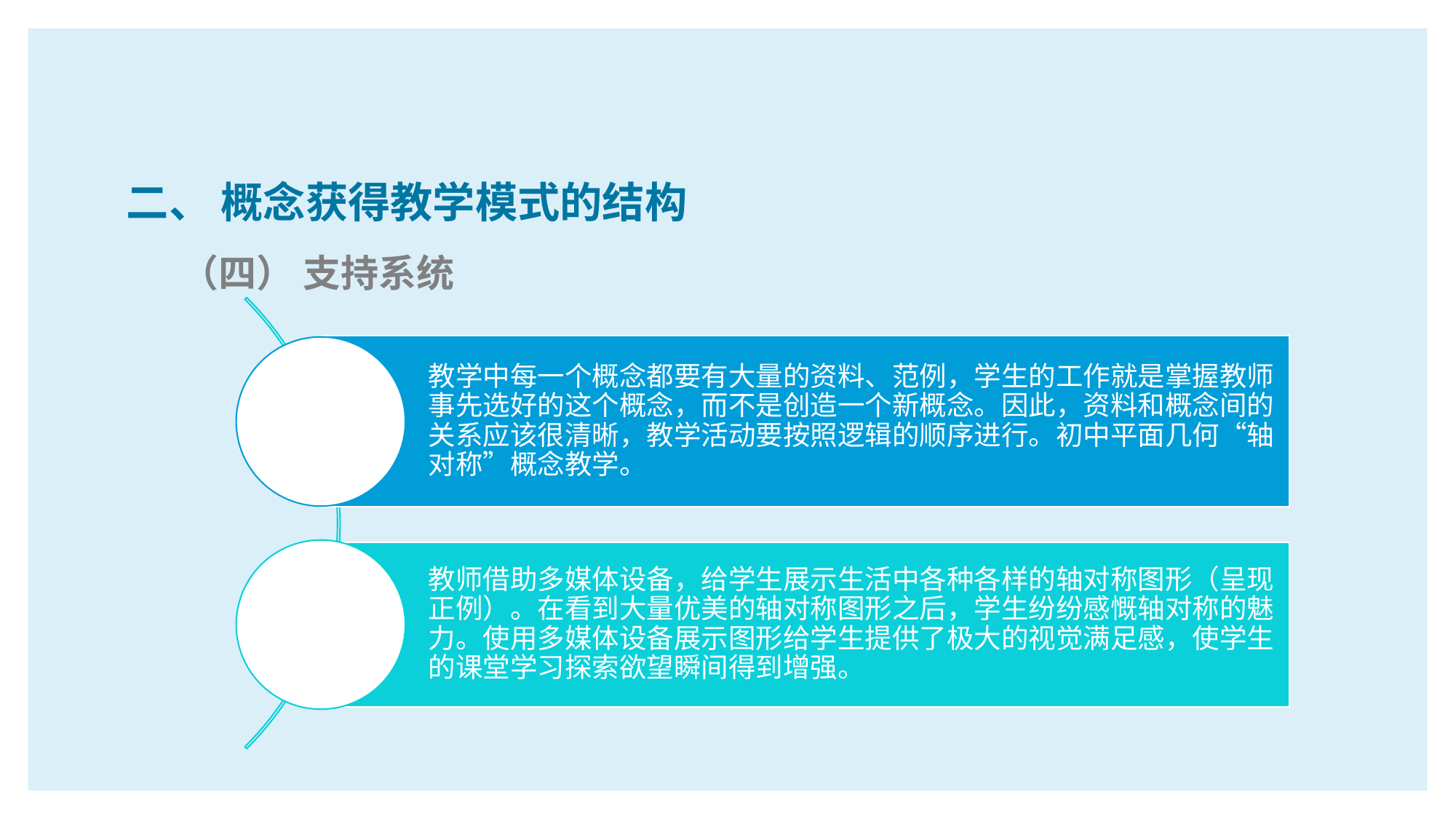

二、 概念获得教学模式的结构
（四） 支持系统

教学中每一个概念都要有大量的资料、范例，学生的工作就是掌握教师事先选好的这个概念，而不是创造一个新概念。因此，资料和概念间的关系应该很清晰，教学活动要按照逻辑的顺序进行。初中平面几何“轴对称”概念教学。
教师借助多媒体设备，给学生展示生活中各种各样的轴对称图形（呈现正例）。在看到大量优美的轴对称图形之后，学生纷纷感慨轴对称的魅力。使用多媒体设备展示图形给学生提供了极大的视觉满足感，使学生的课堂学习探索欲望瞬间得到增强。